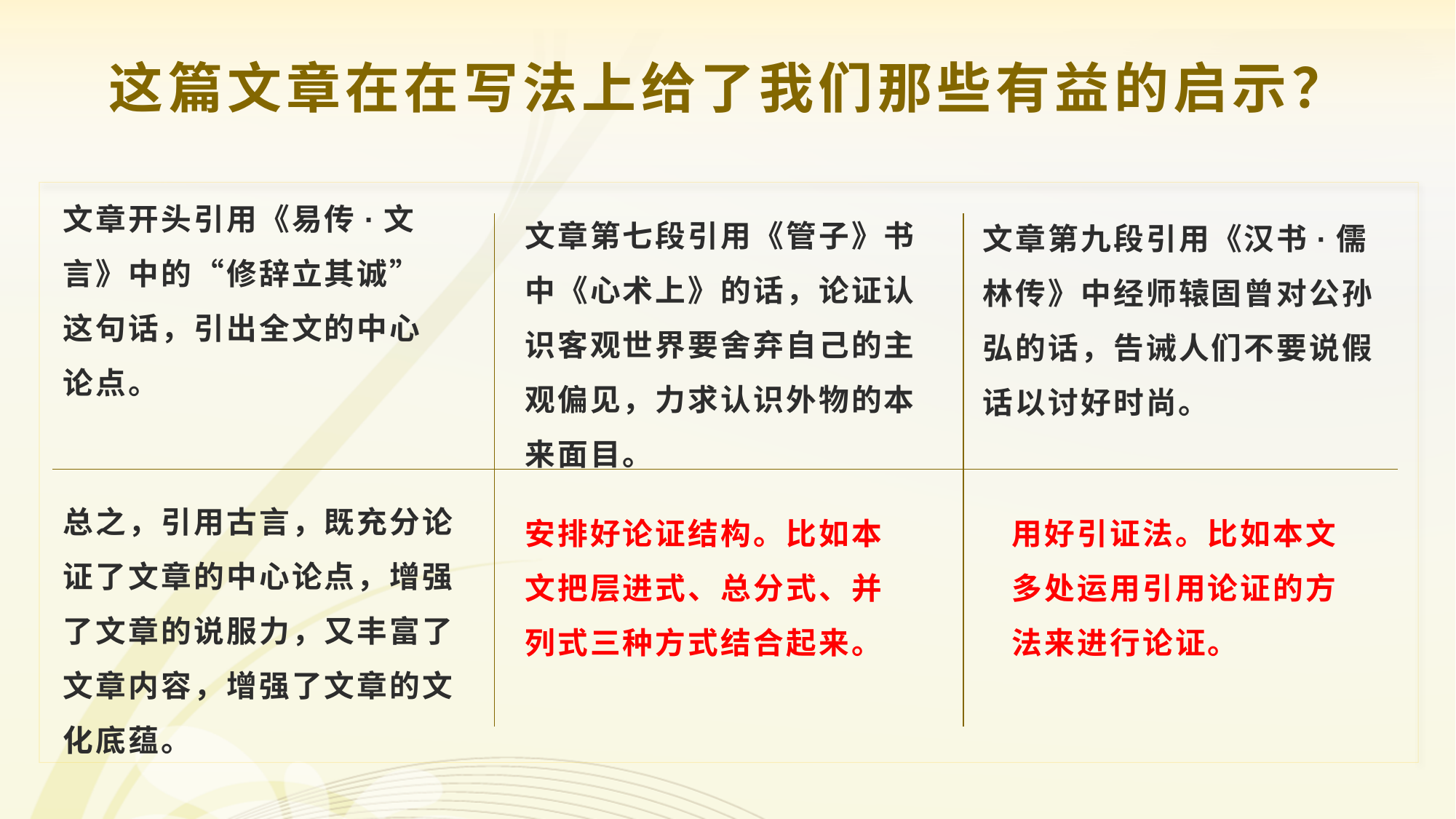

这篇文章在在写法上给了我们那些有益的启示？
文章开头引用《易传·文言》中的“修辞立其诚”这句话，引出全文的中心论点。

文章第九段引用《汉书·儒林传》中经师辕固曾对公孙弘的话，告诫人们不要说假话以讨好时尚。
文章第七段引用《管子》书中《心术上》的话，论证认识客观世界要舍弃自己的主观偏见，力求认识外物的本来面目。
安排好论证结构。比如本文把层进式、总分式、并列式三种方式结合起来。
用好引证法。比如本文多处运用引用论证的方法来进行论证。
总之，引用古言，既充分论证了文章的中心论点，增强了文章的说服力，又丰富了文章内容，增强了文章的文化底蕴。